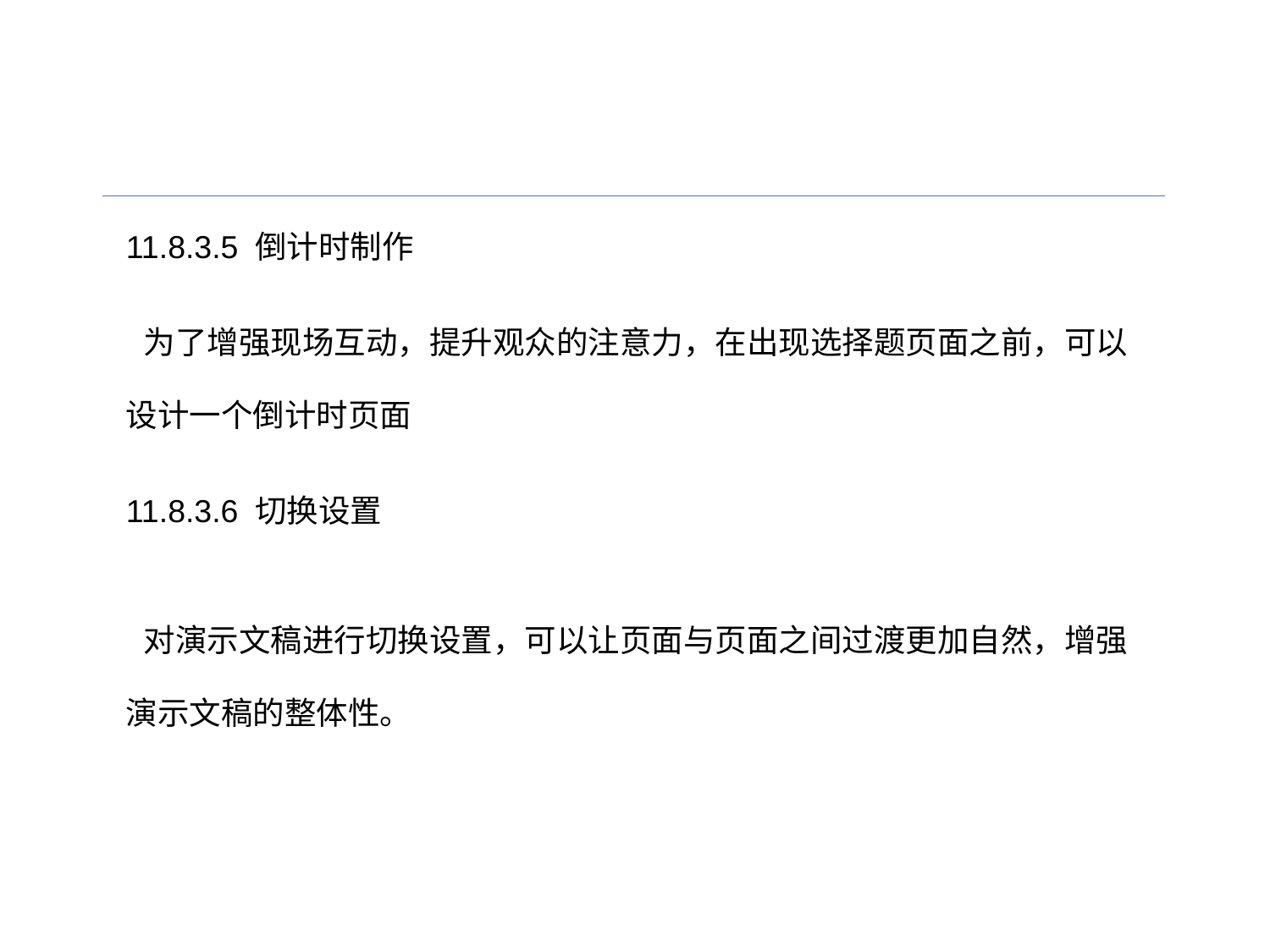

11.8.3.5 倒计时制作
为了增强现场互动，提升观众的注意力，在出现选择题页面之前，可以设计一个倒计时页面
11.8.3.6 切换设置
对演示文稿进行切换设置，可以让页面与页面之间过渡更加自然，增强演示文稿的整体性。